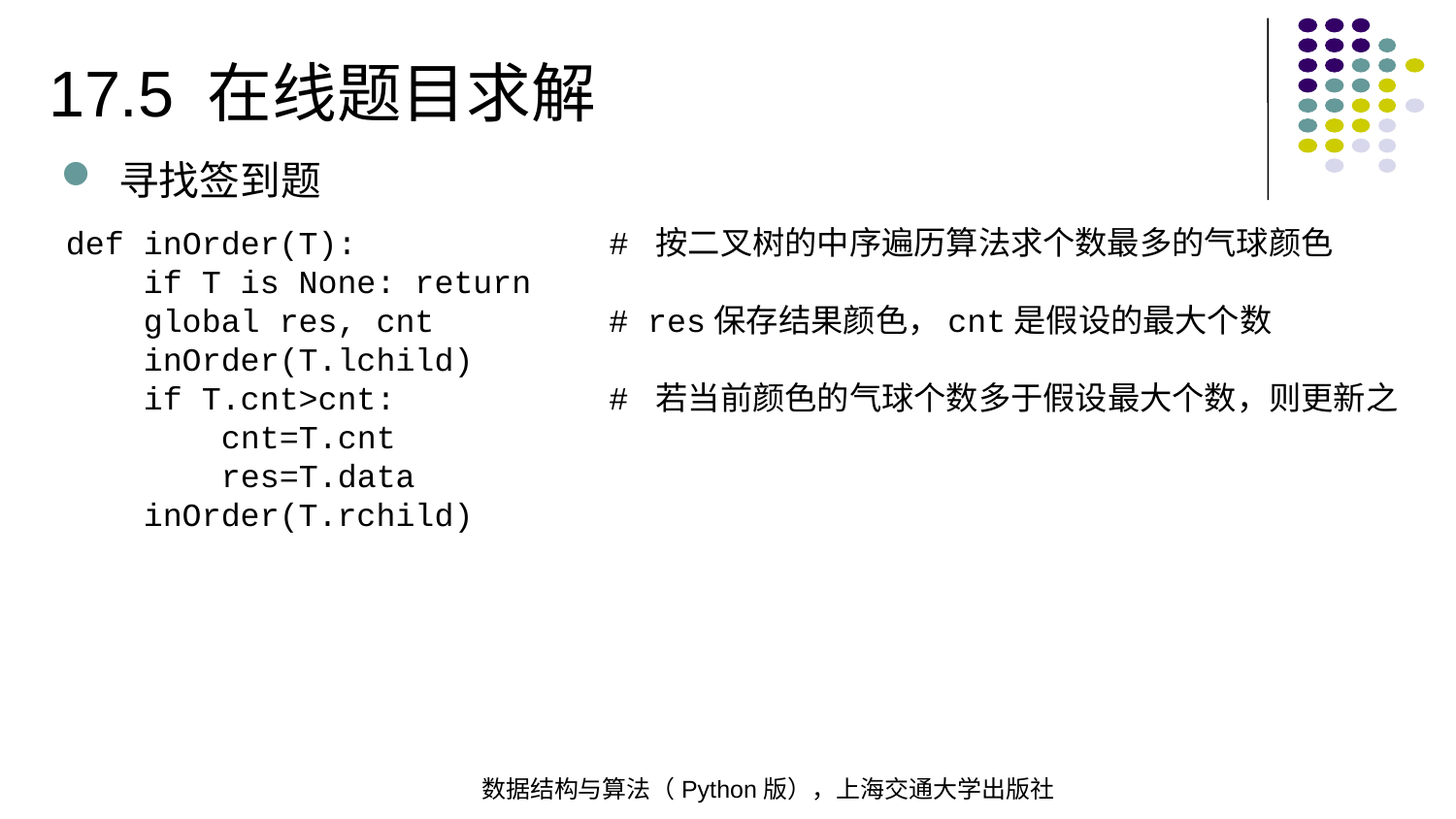

17.5 在线题目求解
寻找签到题
def inOrder(T):             # 按二叉树的中序遍历算法求个数最多的气球颜色
    if T is None: return
    global res, cnt         # res保存结果颜色，cnt是假设的最大个数
    inOrder(T.lchild)
    if T.cnt>cnt:           # 若当前颜色的气球个数多于假设最大个数，则更新之
        cnt=T.cnt
        res=T.data
    inOrder(T.rchild)